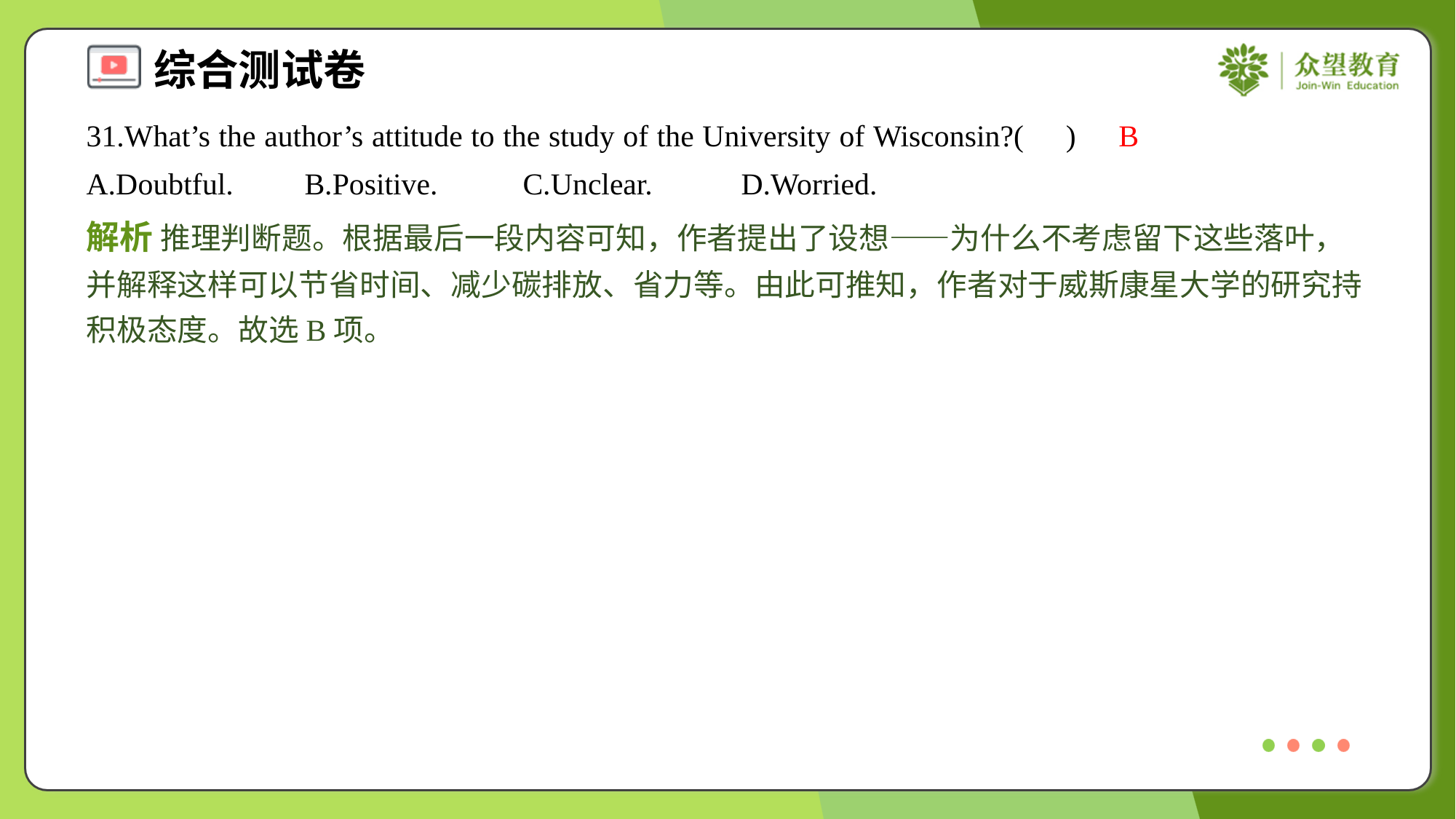

31.What’s the author’s attitude to the study of the University of Wisconsin?(     )
B
A.Doubtful.	B.Positive.	C.Unclear.	D.Worried.
解析 推理判断题。根据最后一段内容可知，作者提出了设想——为什么不考虑留下这些落叶，并解释这样可以节省时间、减少碳排放、省力等。由此可推知，作者对于威斯康星大学的研究持积极态度。故选B项。